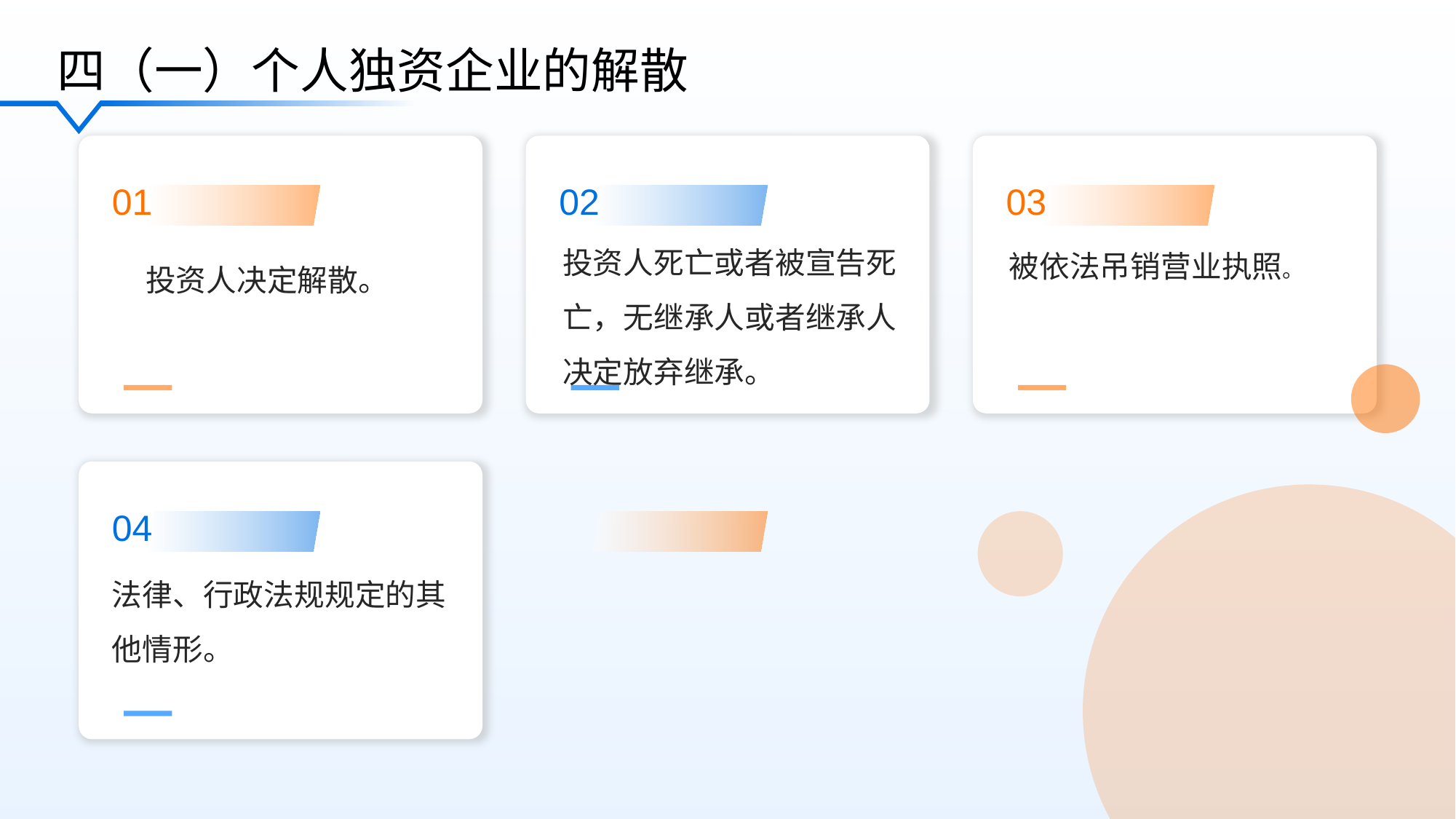

四（一）个人独资企业的解散

01
02
03

投资人死亡或者被宣告死亡，无继承人或者继承人决定放弃继承。
被依法吊销营业执照。
投资人决定解散。

04

法律、行政法规规定的其他情形。